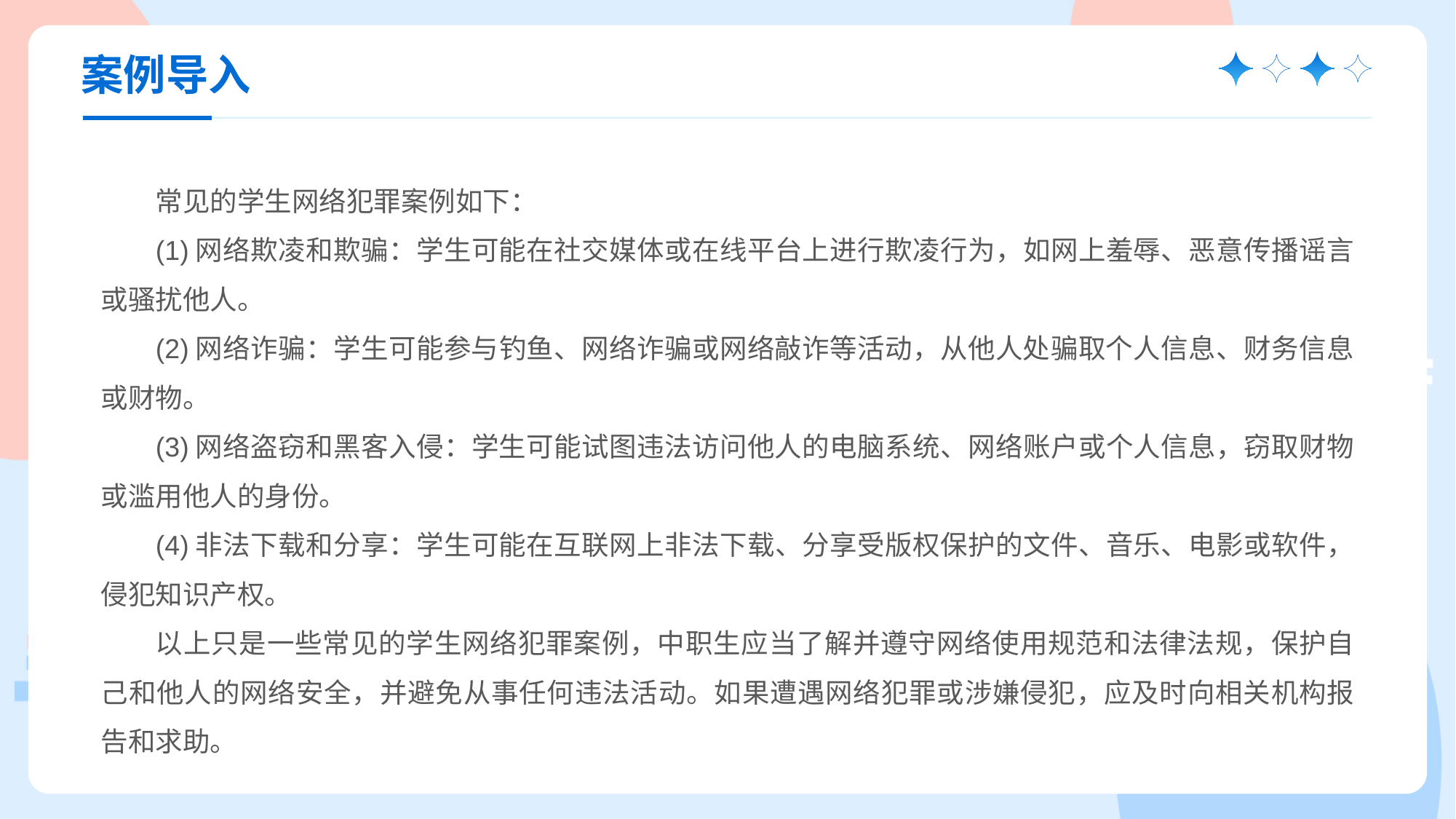

案例导入
常见的学生网络犯罪案例如下：
(1)网络欺凌和欺骗：学生可能在社交媒体或在线平台上进行欺凌行为，如网上羞辱、恶意传播谣言或骚扰他人。
(2)网络诈骗：学生可能参与钓鱼、网络诈骗或网络敲诈等活动，从他人处骗取个人信息、财务信息或财物。
(3)网络盗窃和黑客入侵：学生可能试图违法访问他人的电脑系统、网络账户或个人信息，窃取财物或滥用他人的身份。
(4)非法下载和分享：学生可能在互联网上非法下载、分享受版权保护的文件、音乐、电影或软件，侵犯知识产权。
以上只是一些常见的学生网络犯罪案例，中职生应当了解并遵守网络使用规范和法律法规，保护自己和他人的网络安全，并避免从事任何违法活动。如果遭遇网络犯罪或涉嫌侵犯，应及时向相关机构报告和求助。